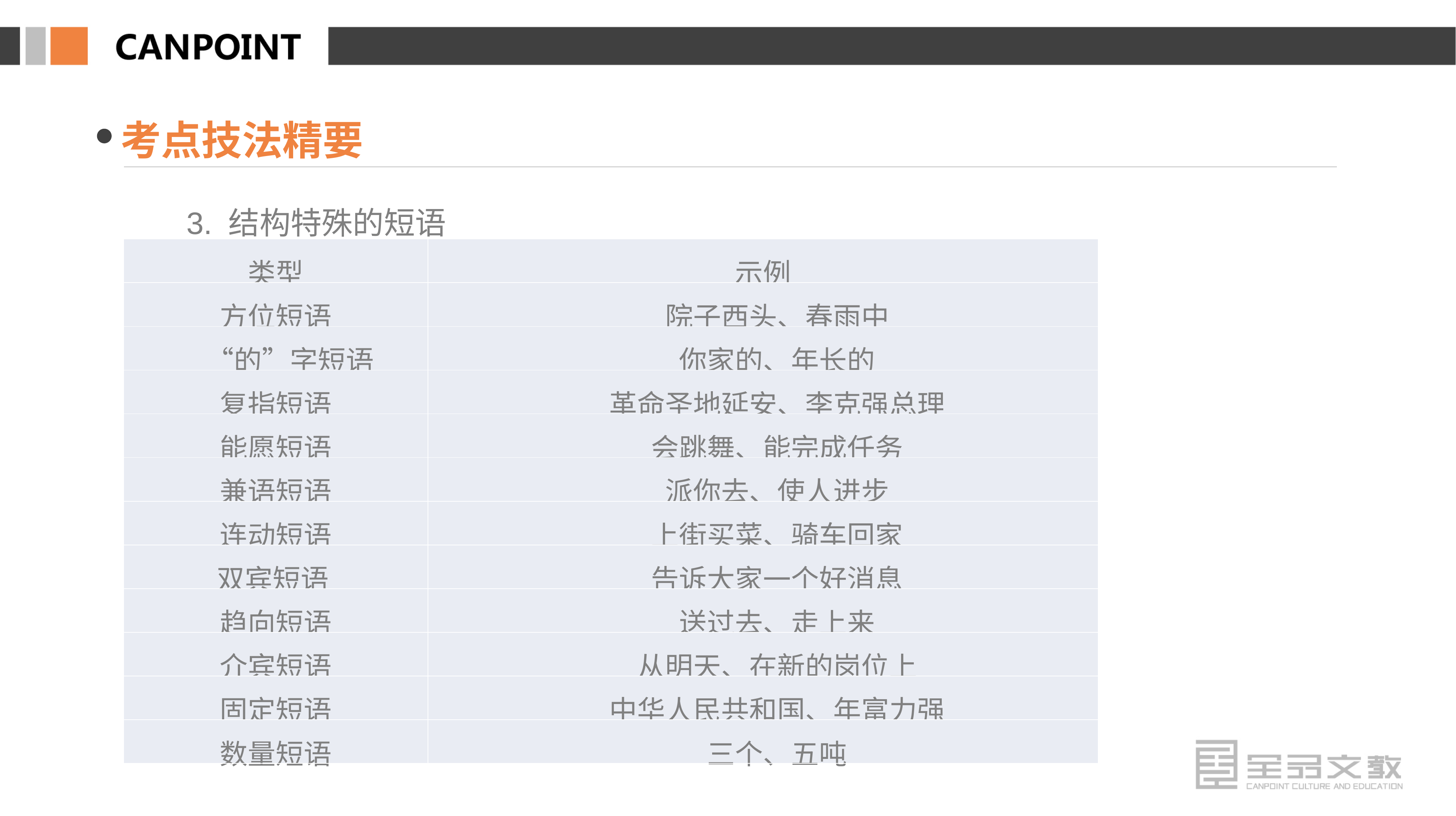

考点技法精要

3. 结构特殊的短语
| 类型 | 示例 |
| --- | --- |
| 方位短语 | 院子西头、春雨中 |
| “的”字短语 | 你家的、年长的 |
| 复指短语 | 革命圣地延安、李克强总理 |
| 能愿短语 | 会跳舞、能完成任务 |
| 兼语短语 | 派你去、使人进步 |
| 连动短语 | 上街买菜、骑车回家 |
| 双宾短语 | 告诉大家一个好消息 |
| 趋向短语 | 送过去、走上来 |
| 介宾短语 | 从明天、在新的岗位上 |
| 固定短语 | 中华人民共和国、年富力强 |
| 数量短语 | 三个、五吨 |